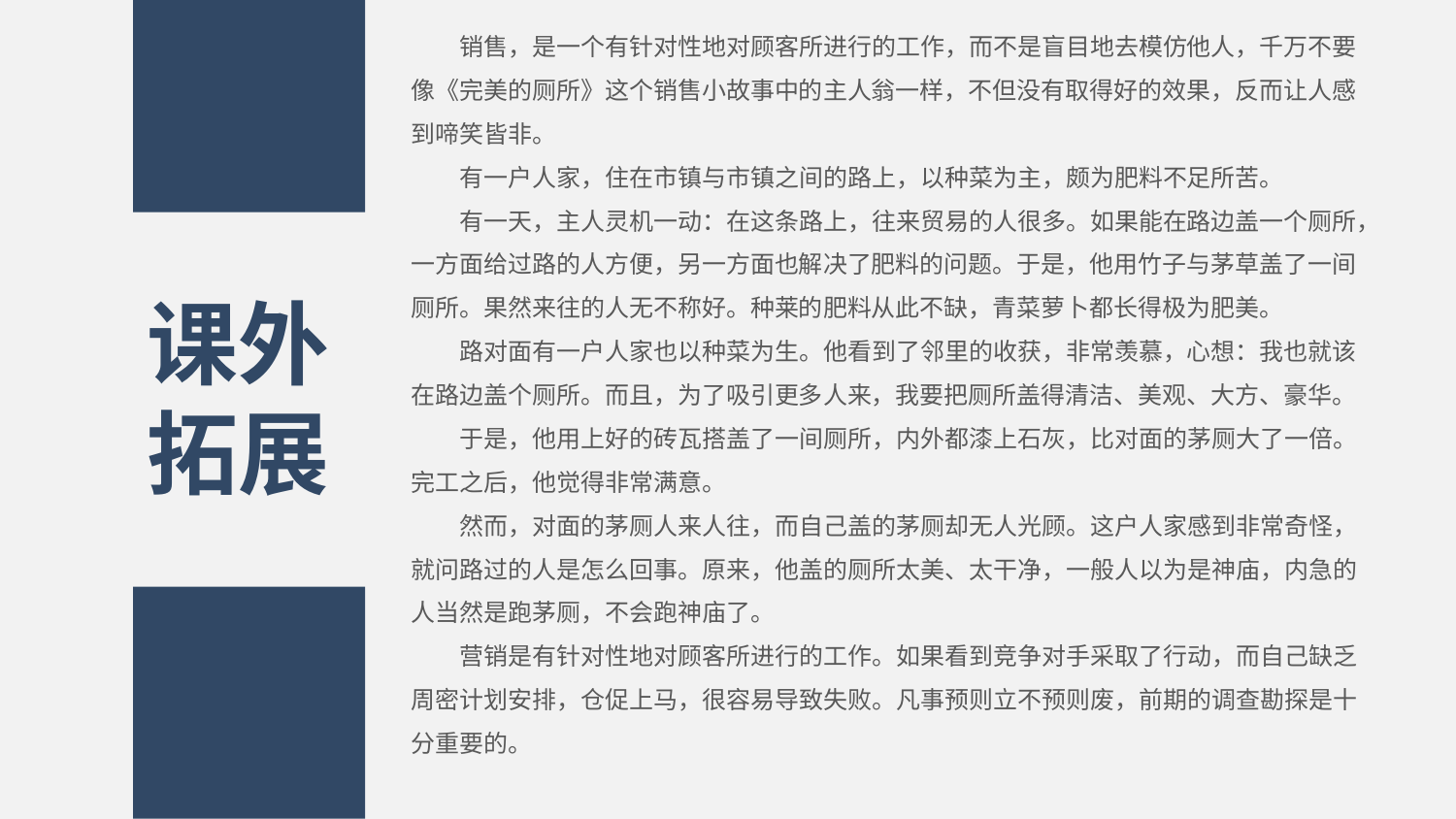

销售，是一个有针对性地对顾客所进行的工作，而不是盲目地去模仿他人，千万不要像《完美的厕所》这个销售小故事中的主人翁一样，不但没有取得好的效果，反而让人感到啼笑皆非。
有一户人家，住在市镇与市镇之间的路上，以种菜为主，颇为肥料不足所苦。
有一天，主人灵机一动：在这条路上，往来贸易的人很多。如果能在路边盖一个厕所，一方面给过路的人方便，另一方面也解决了肥料的问题。于是，他用竹子与茅草盖了一间厕所。果然来往的人无不称好。种莱的肥料从此不缺，青菜萝卜都长得极为肥美。
路对面有一户人家也以种菜为生。他看到了邻里的收获，非常羡慕，心想：我也就该在路边盖个厕所。而且，为了吸引更多人来，我要把厕所盖得清洁、美观、大方、豪华。
于是，他用上好的砖瓦搭盖了一间厕所，内外都漆上石灰，比对面的茅厕大了一倍。完工之后，他觉得非常满意。
然而，对面的茅厕人来人往，而自己盖的茅厕却无人光顾。这户人家感到非常奇怪，就问路过的人是怎么回事。原来，他盖的厕所太美、太干净，一般人以为是神庙，内急的人当然是跑茅厕，不会跑神庙了。
营销是有针对性地对顾客所进行的工作。如果看到竞争对手采取了行动，而自己缺乏周密计划安排，仓促上马，很容易导致失败。凡事预则立不预则废，前期的调查勘探是十分重要的。
课外拓展